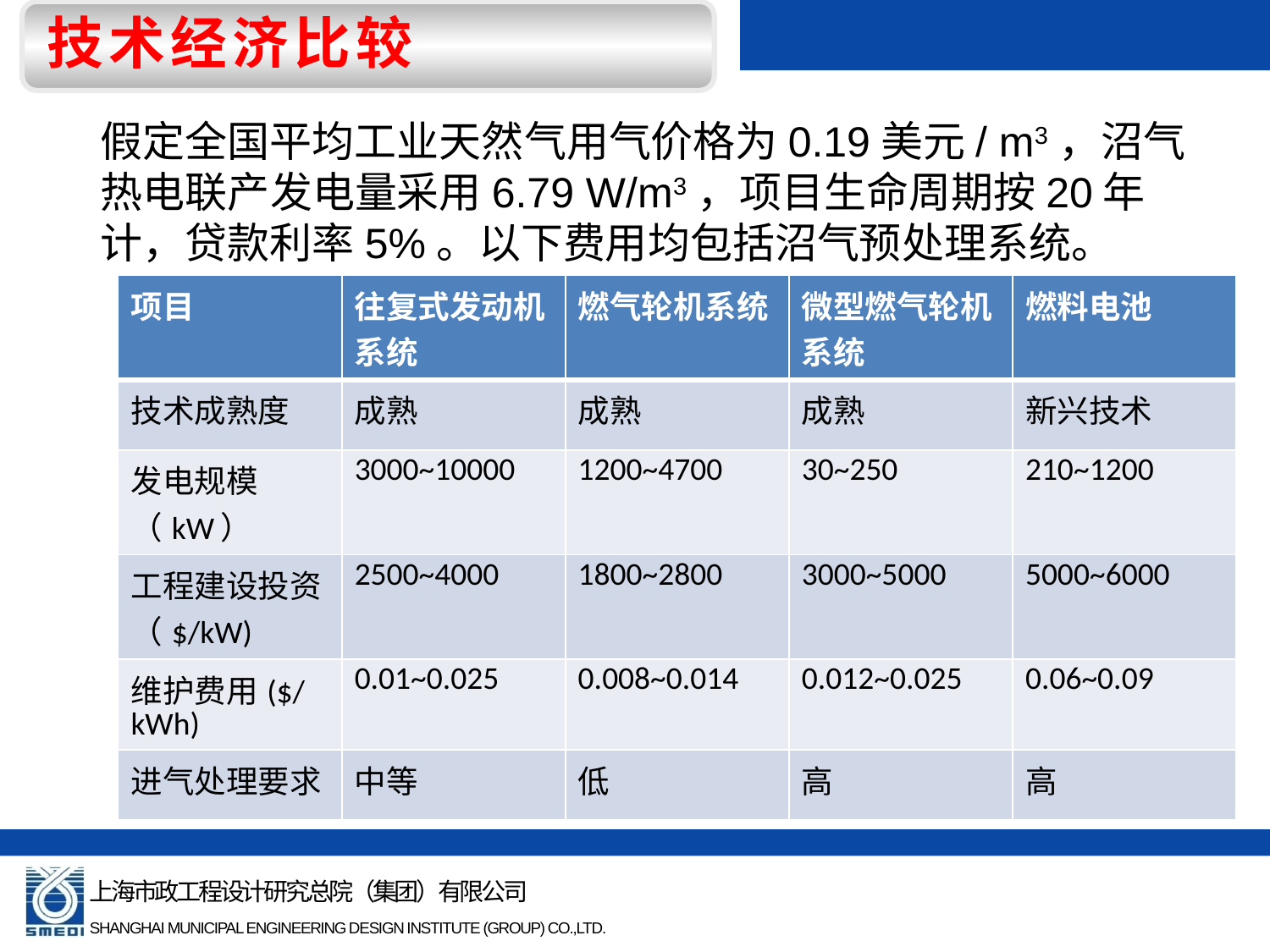

技术经济比较
假定全国平均工业天然气用气价格为0.19美元/ m3，沼气热电联产发电量采用6.79 W/m3，项目生命周期按20年计，贷款利率5%。以下费用均包括沼气预处理系统。
| 项目 | 往复式发动机系统 | 燃气轮机系统 | 微型燃气轮机系统 | 燃料电池 |
| --- | --- | --- | --- | --- |
| 技术成熟度 | 成熟 | 成熟 | 成熟 | 新兴技术 |
| 发电规模（kW） | 3000~10000 | 1200~4700 | 30~250 | 210~1200 |
| 工程建设投资（$/kW) | 2500~4000 | 1800~2800 | 3000~5000 | 5000~6000 |
| 维护费用($/kWh) | 0.01~0.025 | 0.008~0.014 | 0.012~0.025 | 0.06~0.09 |
| 进气处理要求 | 中等 | 低 | 高 | 高 |